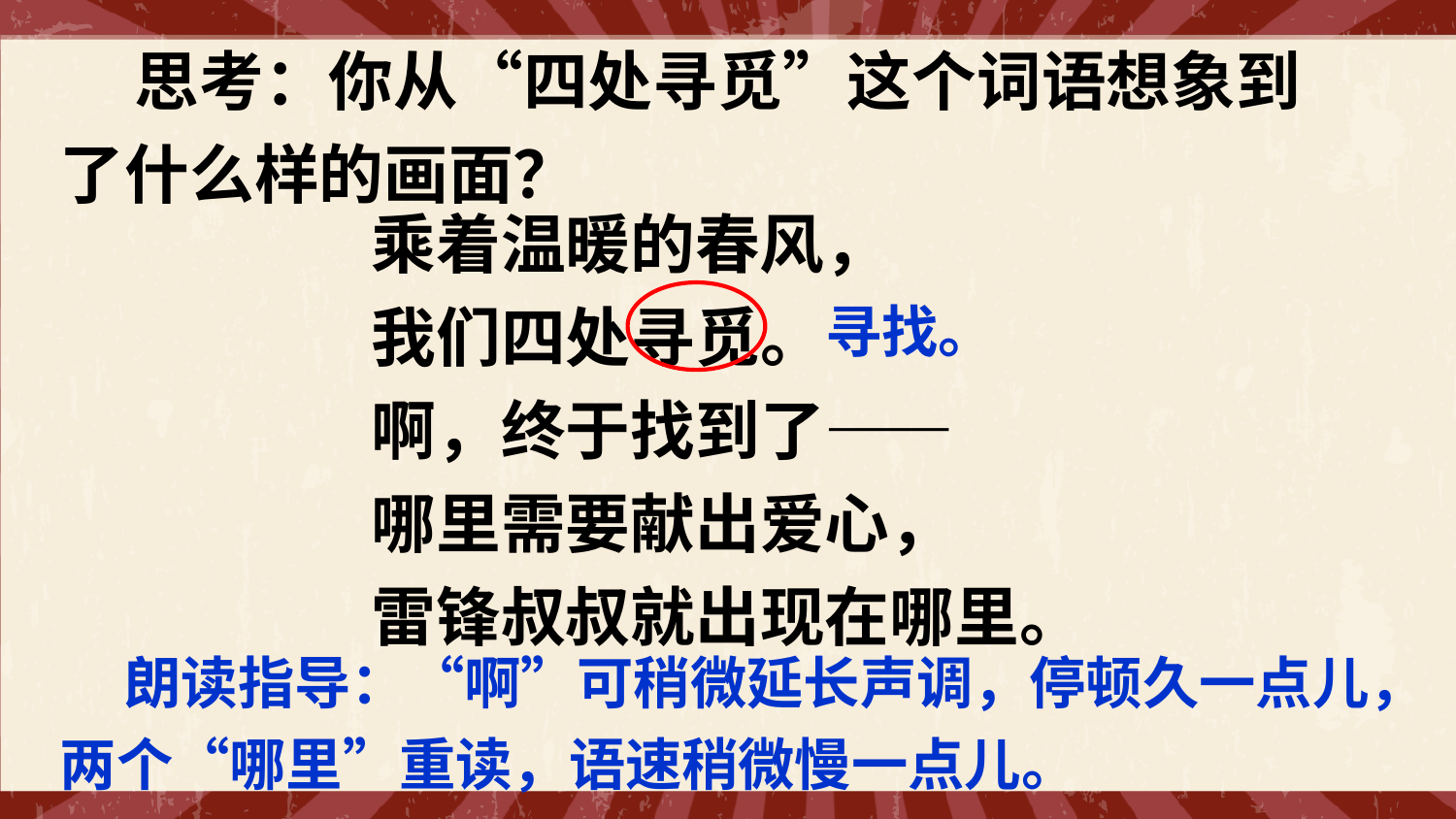

思考：你从“四处寻觅”这个词语想象到了什么样的画面？
乘着温暖的春风，
我们四处寻觅。
啊，终于找到了——
哪里需要献出爱心，
雷锋叔叔就出现在哪里。
寻找。

    朗读指导：“啊”可稍微延长声调，停顿久一点儿，两个“哪里”重读，语速稍微慢一点儿。